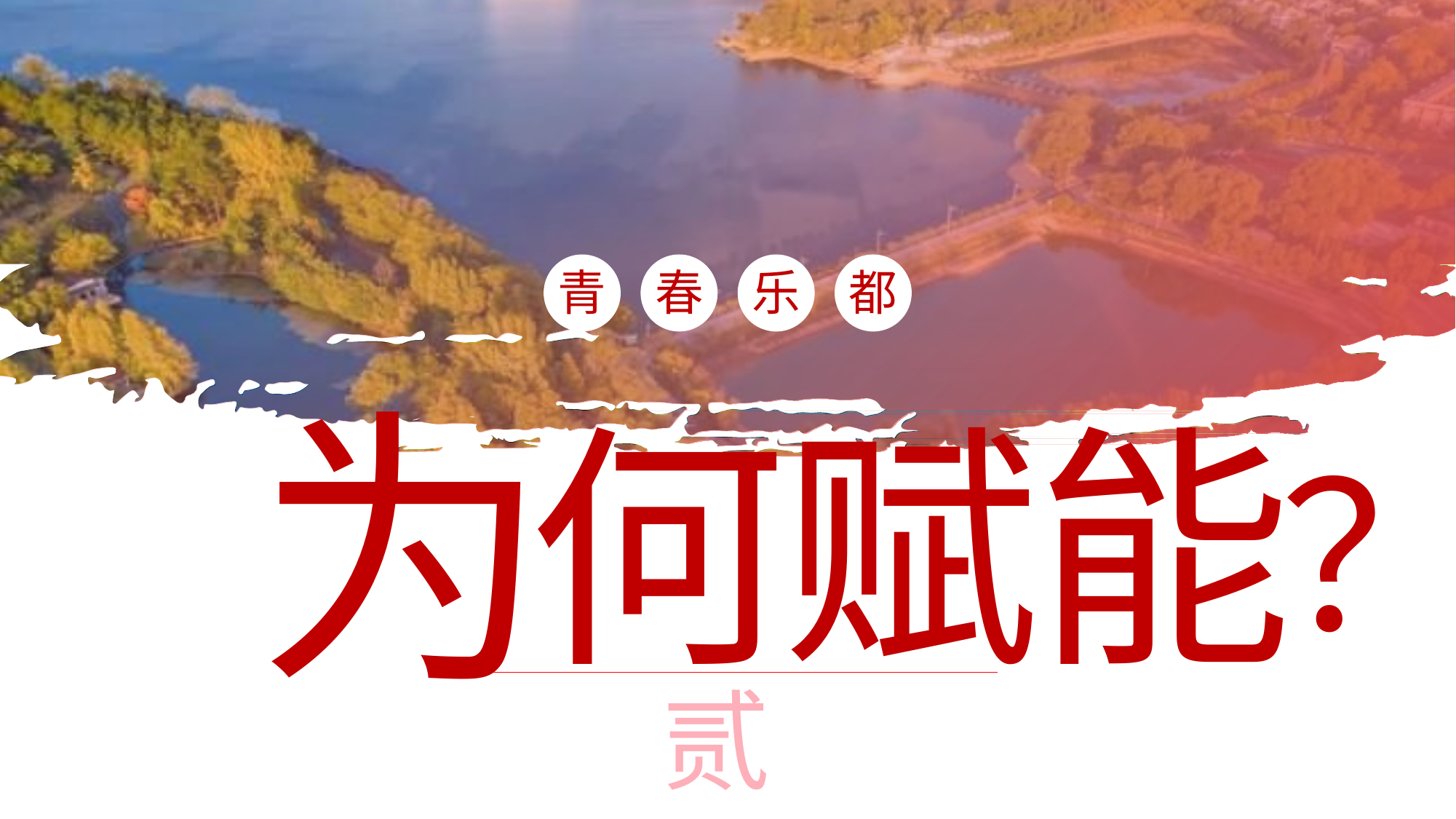

青
春
乐
都
为
何赋能
？
贰